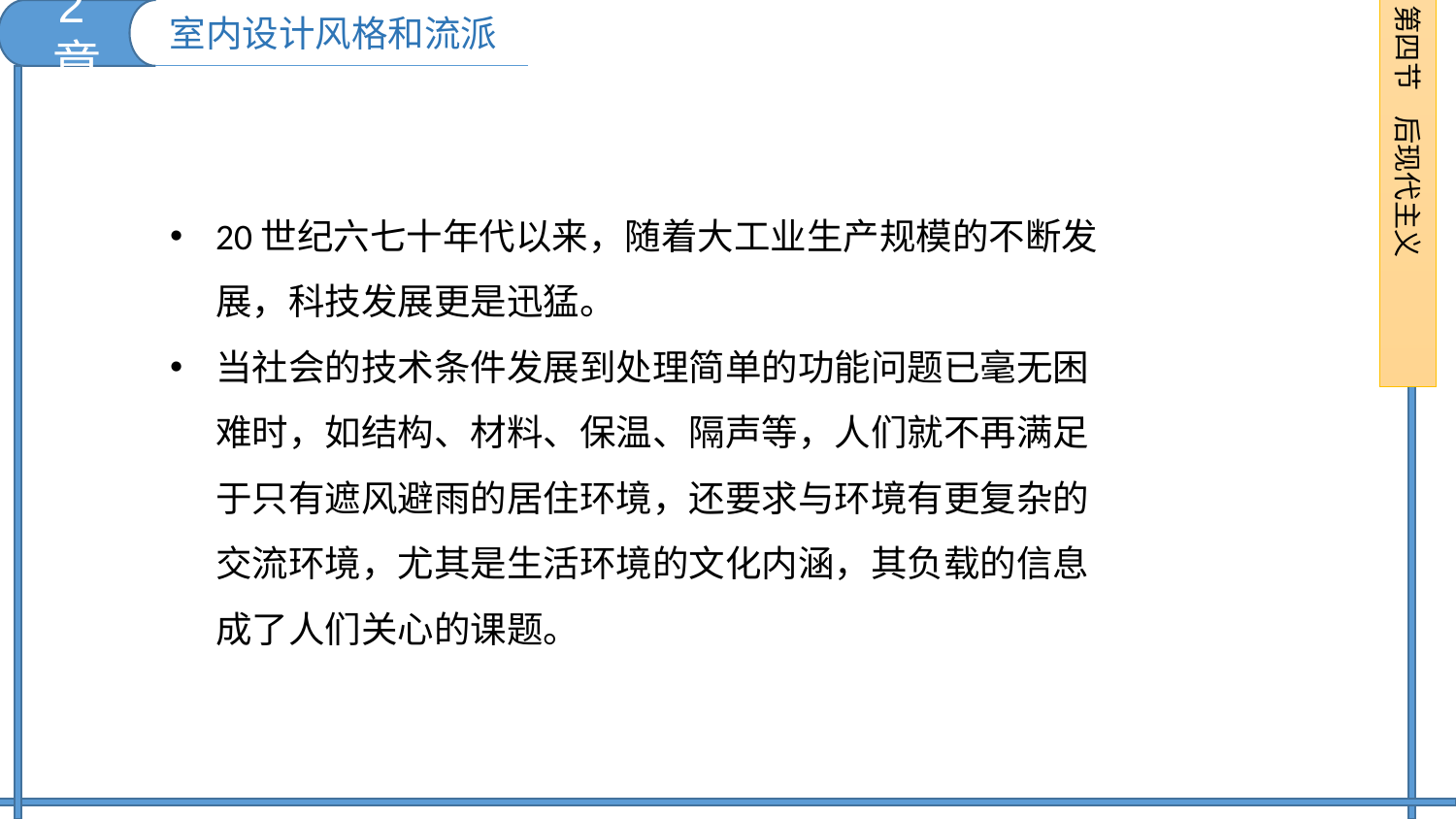

2章
第四节    后现代主义
室内设计风格和流派

20世纪六七十年代以来，随着大工业生产规模的不断发展，科技发展更是迅猛。
当社会的技术条件发展到处理简单的功能问题已毫无困难时，如结构、材料、保温、隔声等，人们就不再满足于只有遮风避雨的居住环境，还要求与环境有更复杂的交流环境，尤其是生活环境的文化内涵，其负载的信息成了人们关心的课题。